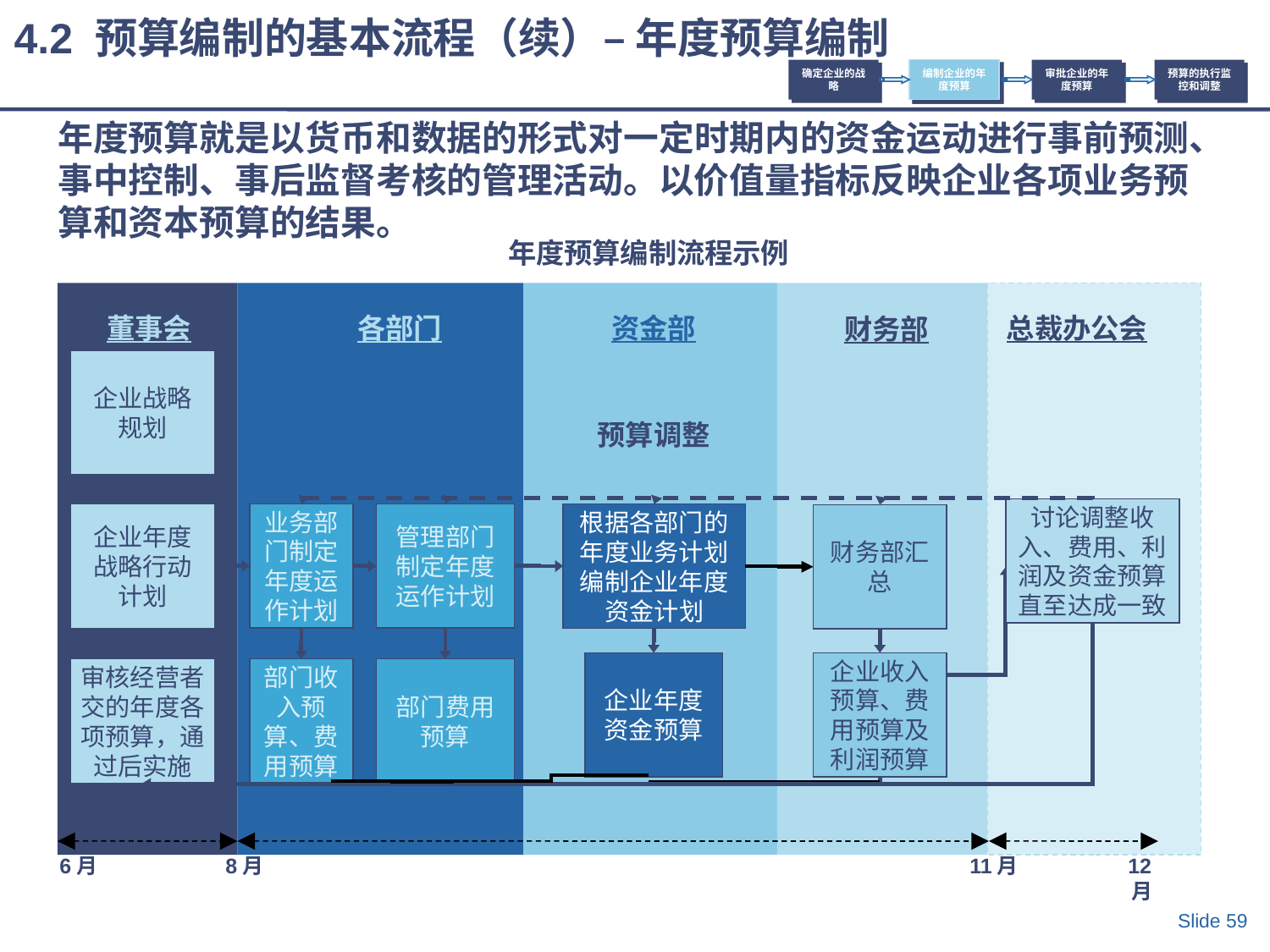

4.2 预算编制的基本流程（续）– 年度预算编制
确定企业的战略
编制企业的年度预算
审批企业的年度预算
预算的执行监控和调整

# 年度预算就是以货币和数据的形式对一定时期内的资金运动进行事前预测、事中控制、事后监督考核的管理活动。以价值量指标反映企业各项业务预算和资本预算的结果。
年度预算编制流程示例

董事会
各部门
资金部
总裁办公会
财务部
企业战略规划
预算调整
讨论调整收入、费用、利润及资金预算直至达成一致
业务部门制定年度运作计划
管理部门制定年度运作计划
企业年度战略行动计划
根据各部门的年度业务计划编制企业年度资金计划
财务部汇总
企业年度资金预算
企业收入预算、费用预算及利润预算
审核经营者交的年度各项预算，通过后实施
部门收入预算、费用预算
部门费用预算

6月
8月
11月
12月
Slide 59